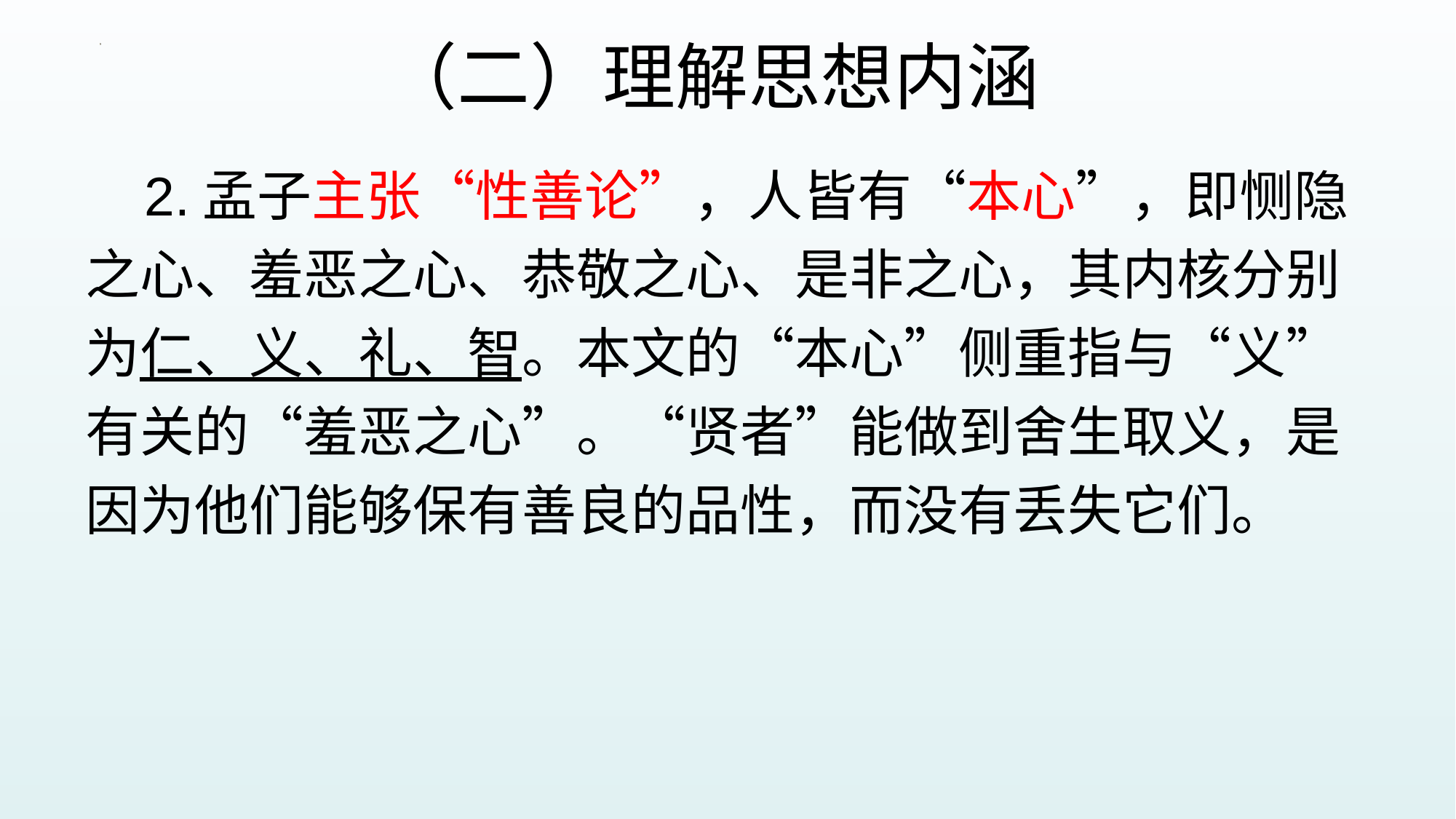

# （二）理解思想内涵
     2.孟子主张“性善论”，人皆有“本心”，即恻隐之心、羞恶之心、恭敬之心、是非之心，其内核分别为仁、义、礼、智。本文的“本心”侧重指与“义”有关的“羞恶之心”。“贤者”能做到舍生取义，是因为他们能够保有善良的品性，而没有丢失它们。